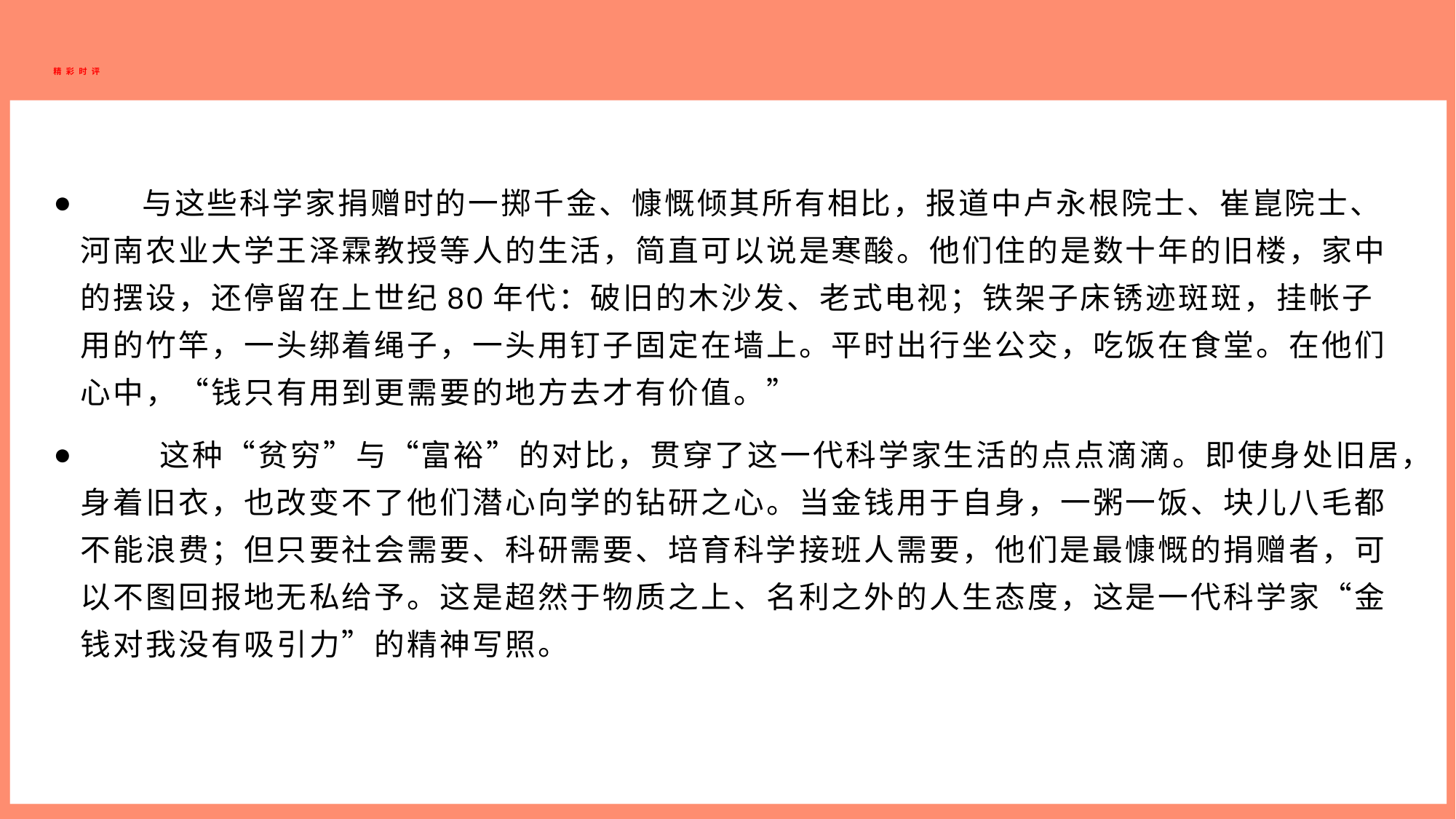

# 精彩时评

      与这些科学家捐赠时的一掷千金、慷慨倾其所有相比，报道中卢永根院士、崔崑院士、河南农业大学王泽霖教授等人的生活，简直可以说是寒酸。他们住的是数十年的旧楼，家中的摆设，还停留在上世纪80年代：破旧的木沙发、老式电视；铁架子床锈迹斑斑，挂帐子用的竹竿，一头绑着绳子，一头用钉子固定在墙上。平时出行坐公交，吃饭在食堂。在他们心中，“钱只有用到更需要的地方去才有价值。”
        这种“贫穷”与“富裕”的对比，贯穿了这一代科学家生活的点点滴滴。即使身处旧居，身着旧衣，也改变不了他们潜心向学的钻研之心。当金钱用于自身，一粥一饭、块儿八毛都不能浪费；但只要社会需要、科研需要、培育科学接班人需要，他们是最慷慨的捐赠者，可以不图回报地无私给予。这是超然于物质之上、名利之外的人生态度，这是一代科学家“金钱对我没有吸引力”的精神写照。